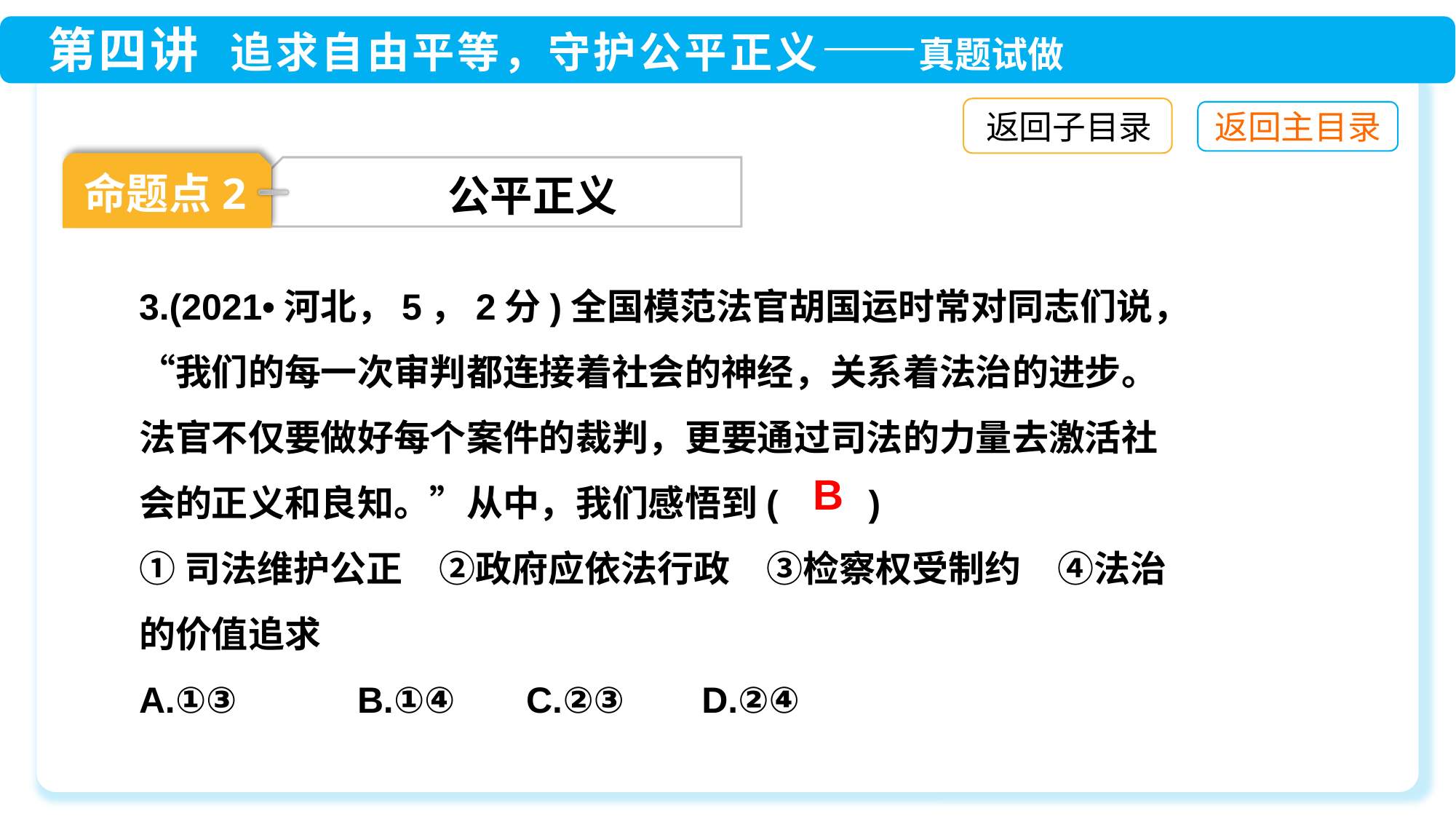

返回子目录

命题点2
公平正义

3.(2021•河北，5，2分)全国模范法官胡国运时常对同志们说，“我们的每一次审判都连接着社会的神经，关系着法治的进步。法官不仅要做好每个案件的裁判，更要通过司法的力量去激活社会的正义和良知。”从中，我们感悟到(　　)
①司法维护公正　②政府应依法行政　③检察权受制约　④法治的价值追求
A.①③　	B.①④       C.②③　 	 D.②④
B